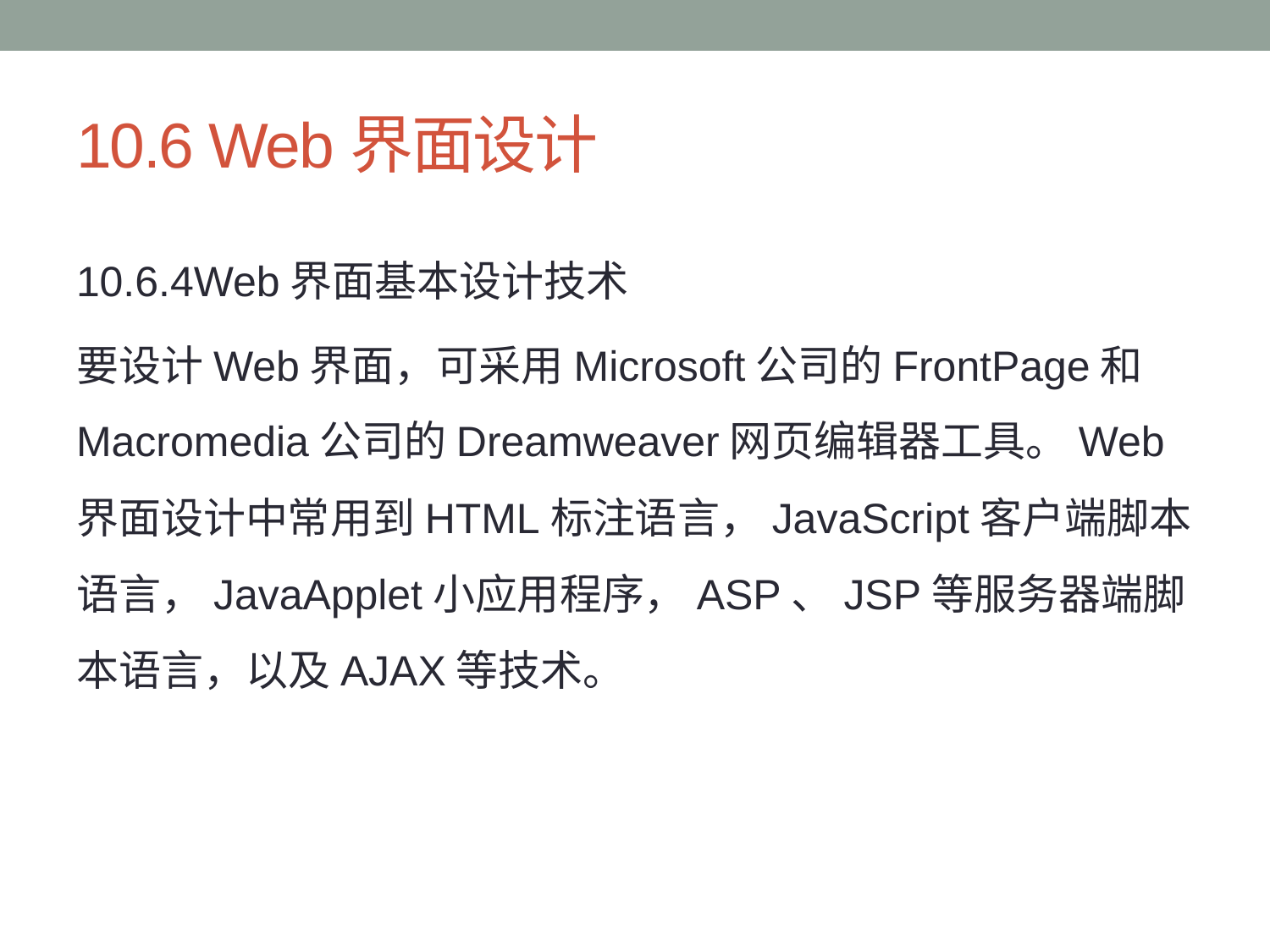

# 10.6 Web界面设计
10.6.4Web界面基本设计技术
要设计Web界面，可采用Microsoft公司的FrontPage和Macromedia公司的Dreamweaver网页编辑器工具。Web界面设计中常用到HTML标注语言，JavaScript客户端脚本语言，JavaApplet小应用程序，ASP、JSP等服务器端脚本语言，以及AJAX等技术。